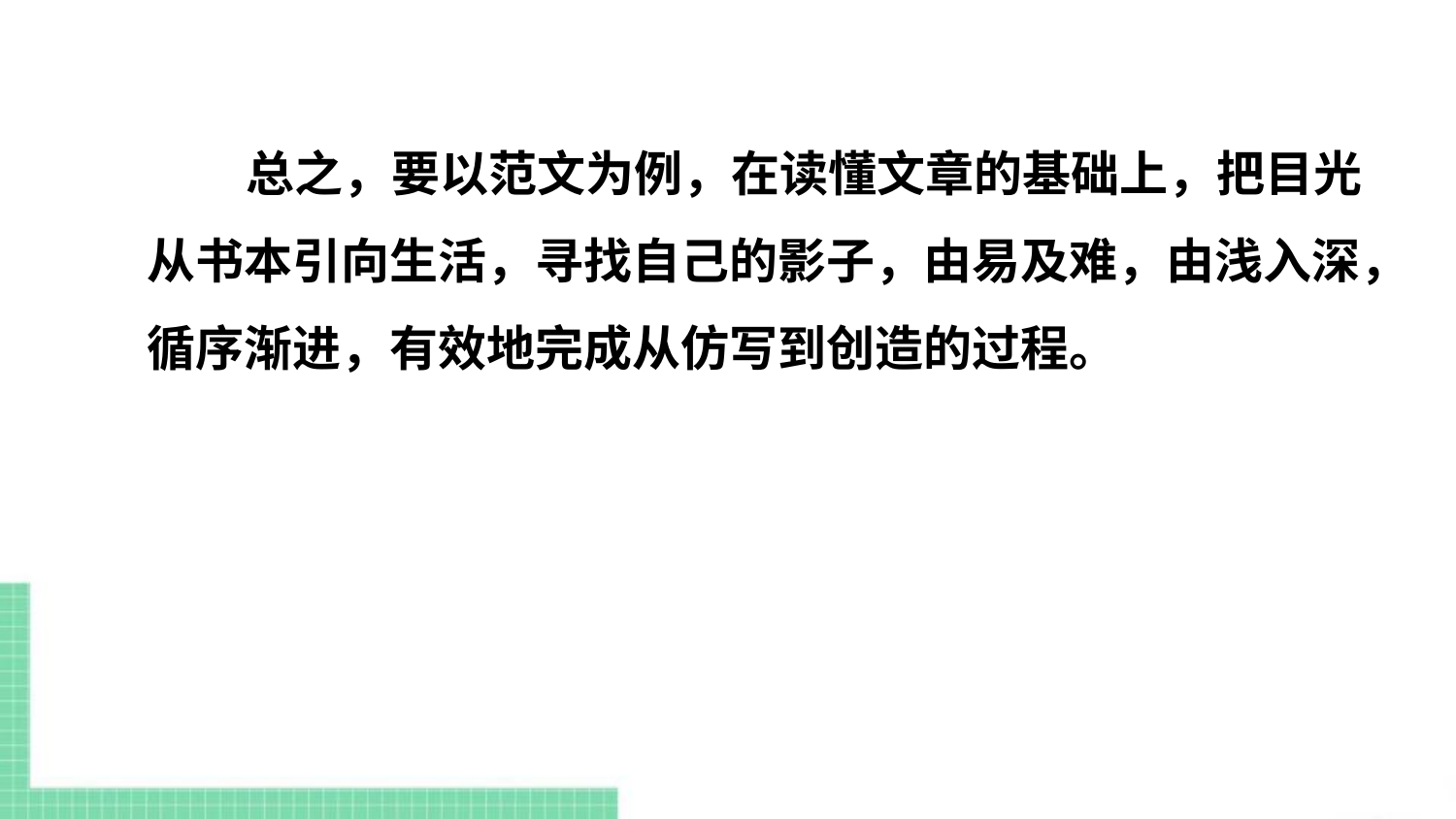

总之，要以范文为例，在读懂文章的基础上，把目光从书本引向生活，寻找自己的影子，由易及难，由浅入深，循序渐进，有效地完成从仿写到创造的过程。